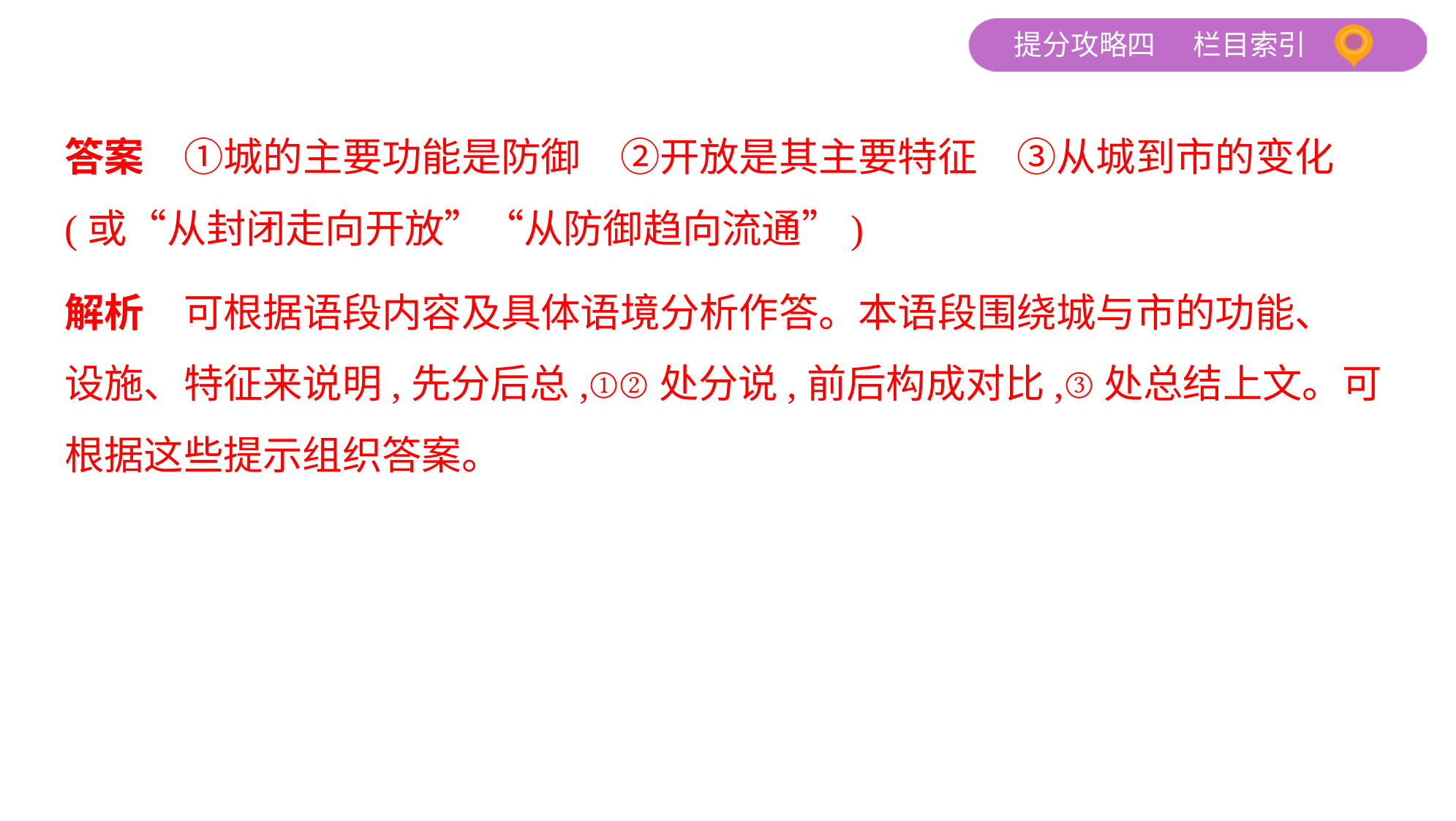

答案　①城的主要功能是防御　②开放是其主要特征　③从城到市的变化
(或“从封闭走向开放”“从防御趋向流通”)
解析　可根据语段内容及具体语境分析作答。本语段围绕城与市的功能、
设施、特征来说明,先分后总,①②处分说,前后构成对比,③处总结上文。可
根据这些提示组织答案。